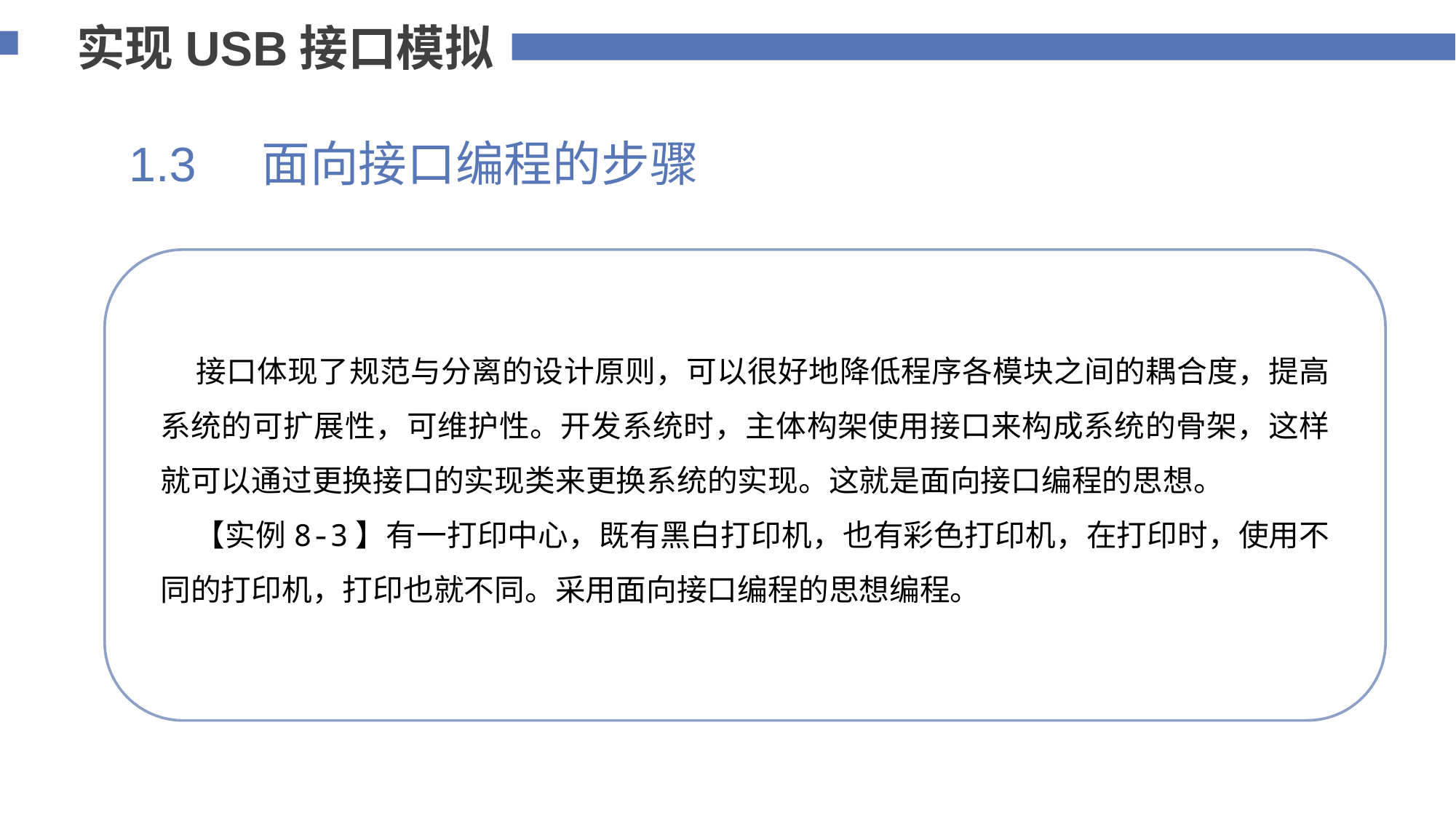

实现USB接口模拟

1.3    面向接口编程的步骤

    接口体现了规范与分离的设计原则，可以很好地降低程序各模块之间的耦合度，提高系统的可扩展性，可维护性。开发系统时，主体构架使用接口来构成系统的骨架，这样就可以通过更换接口的实现类来更换系统的实现。这就是面向接口编程的思想。
    【实例8-3】有一打印中心，既有黑白打印机，也有彩色打印机，在打印时，使用不同的打印机，打印也就不同。采用面向接口编程的思想编程。